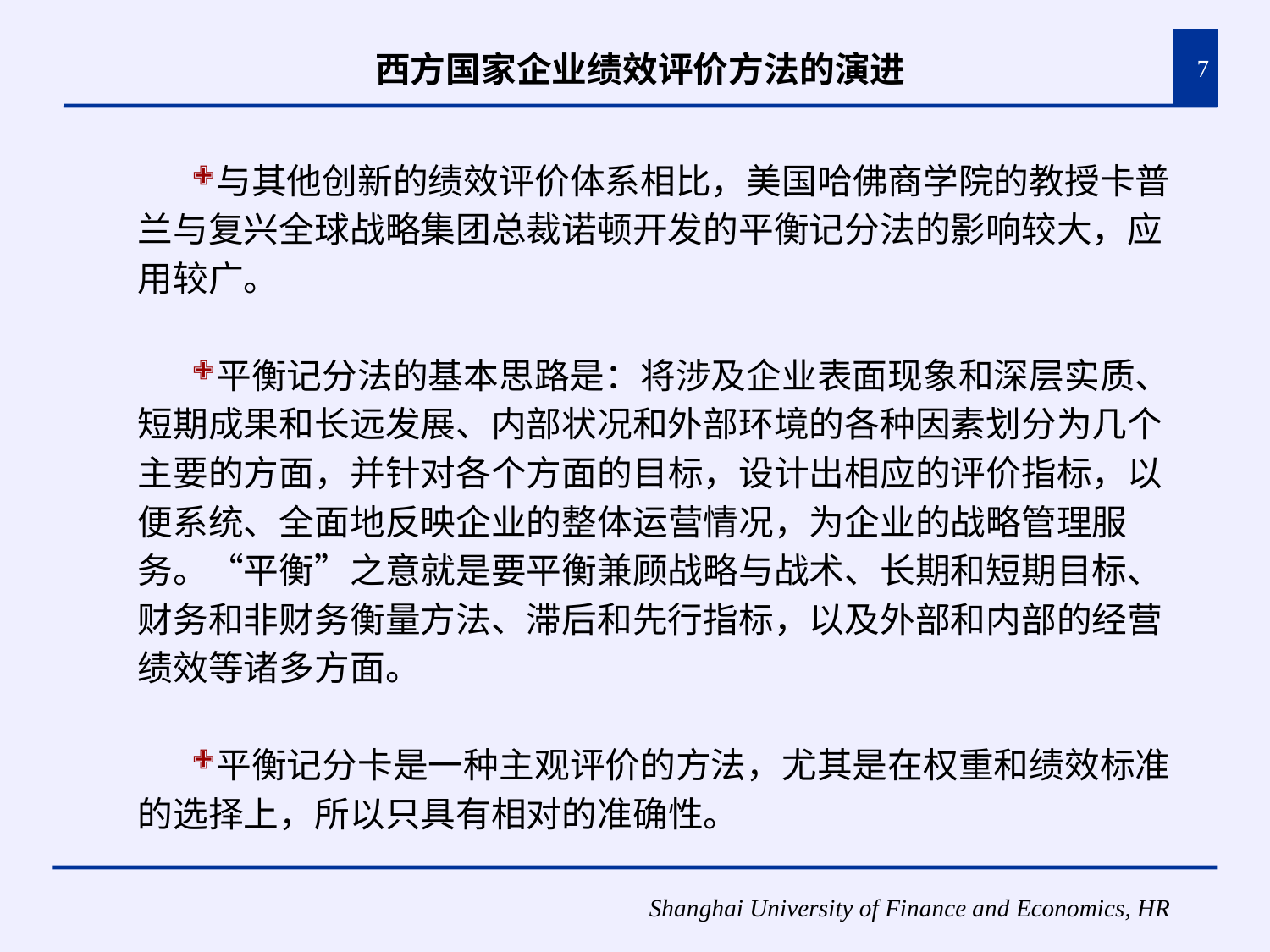

# 西方国家企业绩效评价方法的演进
7
与其他创新的绩效评价体系相比，美国哈佛商学院的教授卡普兰与复兴全球战略集团总裁诺顿开发的平衡记分法的影响较大，应用较广。

平衡记分法的基本思路是：将涉及企业表面现象和深层实质、短期成果和长远发展、内部状况和外部环境的各种因素划分为几个主要的方面，并针对各个方面的目标，设计出相应的评价指标，以便系统、全面地反映企业的整体运营情况，为企业的战略管理服务。“平衡”之意就是要平衡兼顾战略与战术、长期和短期目标、财务和非财务衡量方法、滞后和先行指标，以及外部和内部的经营绩效等诸多方面。

平衡记分卡是一种主观评价的方法，尤其是在权重和绩效标准的选择上，所以只具有相对的准确性。